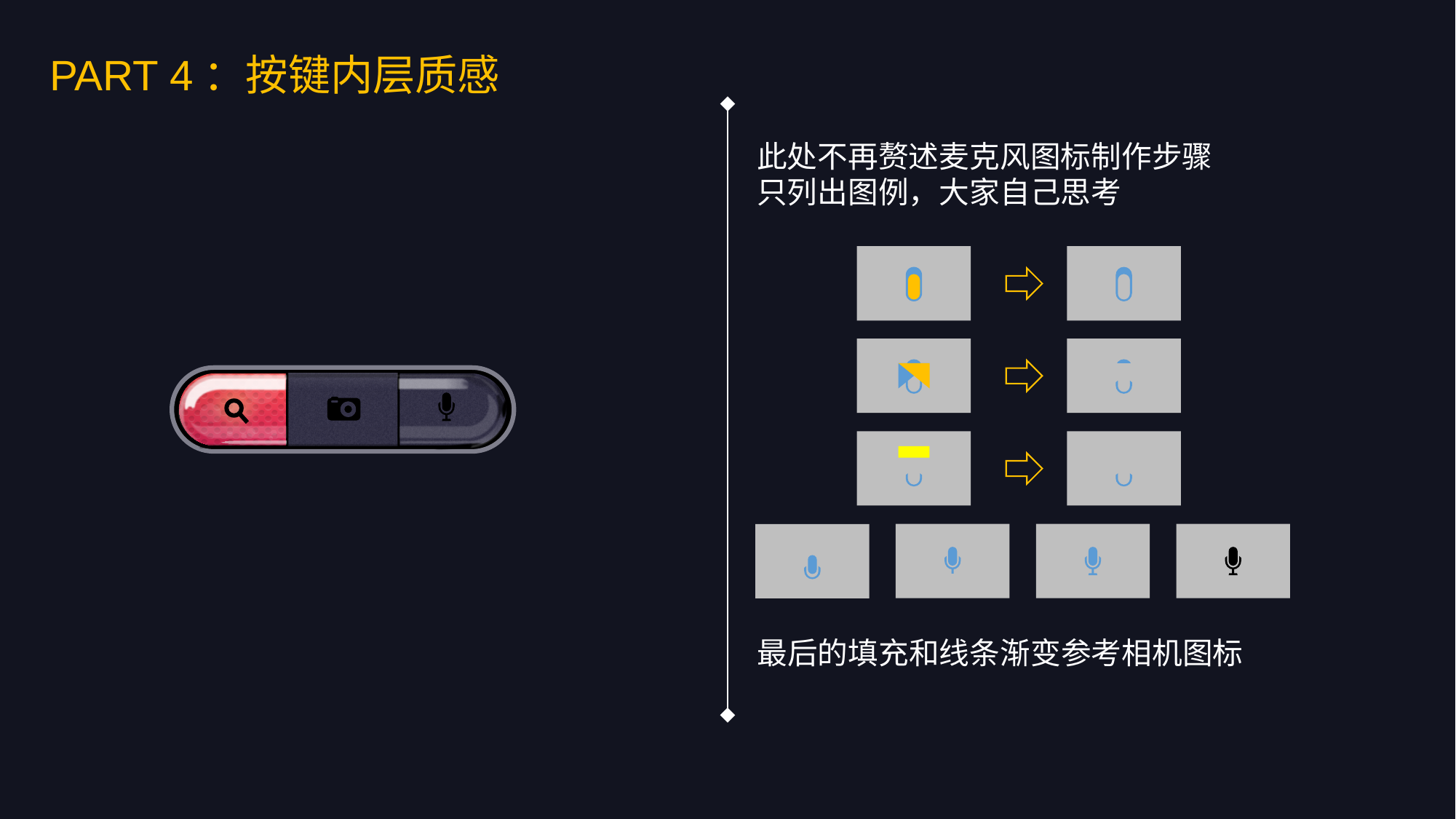

PART 4：按键内层质感
此处不再赘述麦克风图标制作步骤
只列出图例，大家自己思考

最后的填充和线条渐变参考相机图标